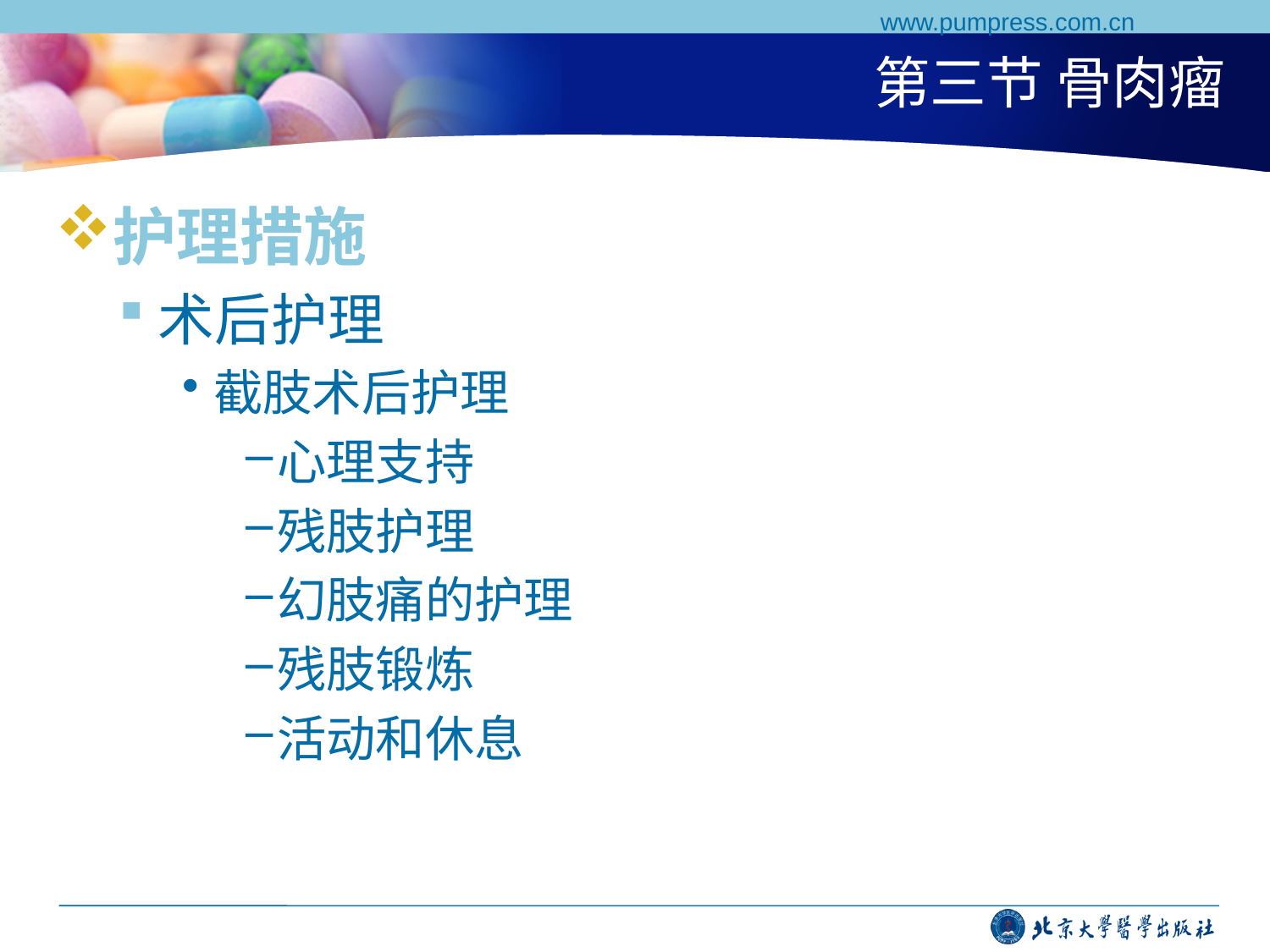

www.pumpress.com.cn
# 第三节 骨肉瘤
护理措施
术后护理
截肢术后护理
心理支持
残肢护理
幻肢痛的护理
残肢锻炼
活动和休息